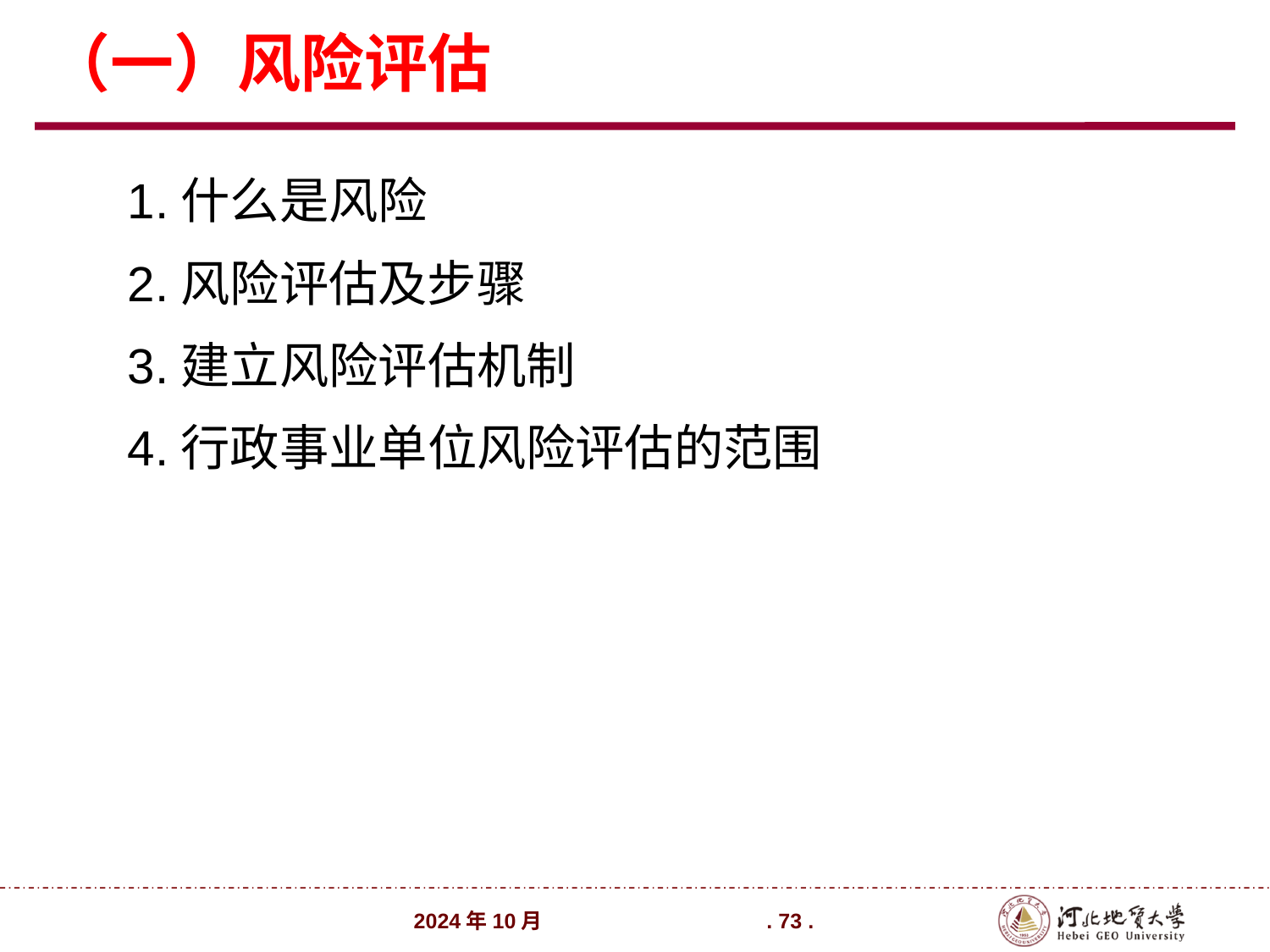

# （一）风险评估
1.什么是风险
2.风险评估及步骤
3.建立风险评估机制
4.行政事业单位风险评估的范围

2024年10月                                             . 73 .